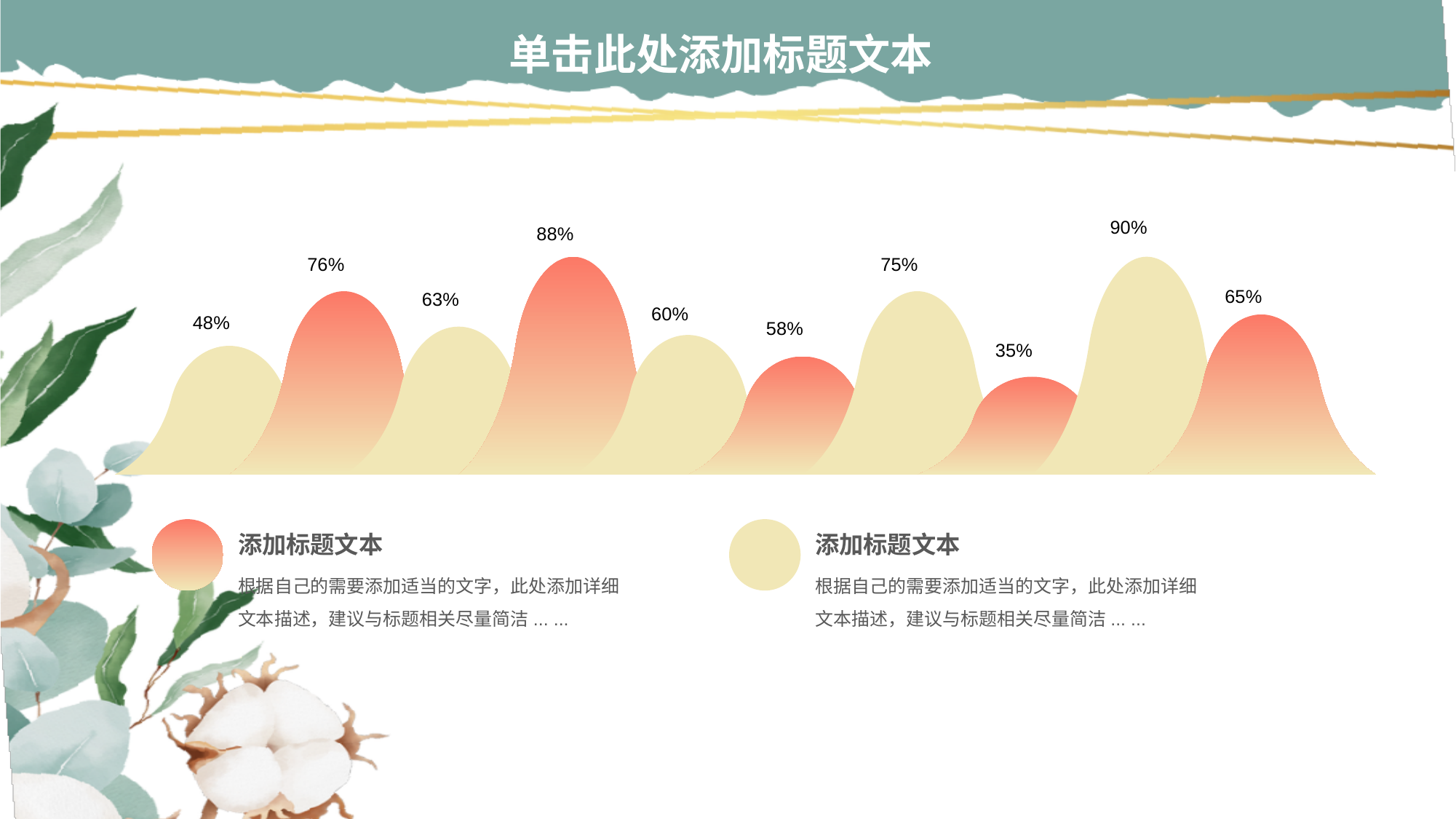

单击此处添加标题文本
90%
88%
76%
75%
65%
63%
60%
48%
58%
35%

添加标题文本
根据自己的需要添加适当的文字，此处添加详细文本描述，建议与标题相关尽量简洁... ...
添加标题文本
根据自己的需要添加适当的文字，此处添加详细文本描述，建议与标题相关尽量简洁... ...